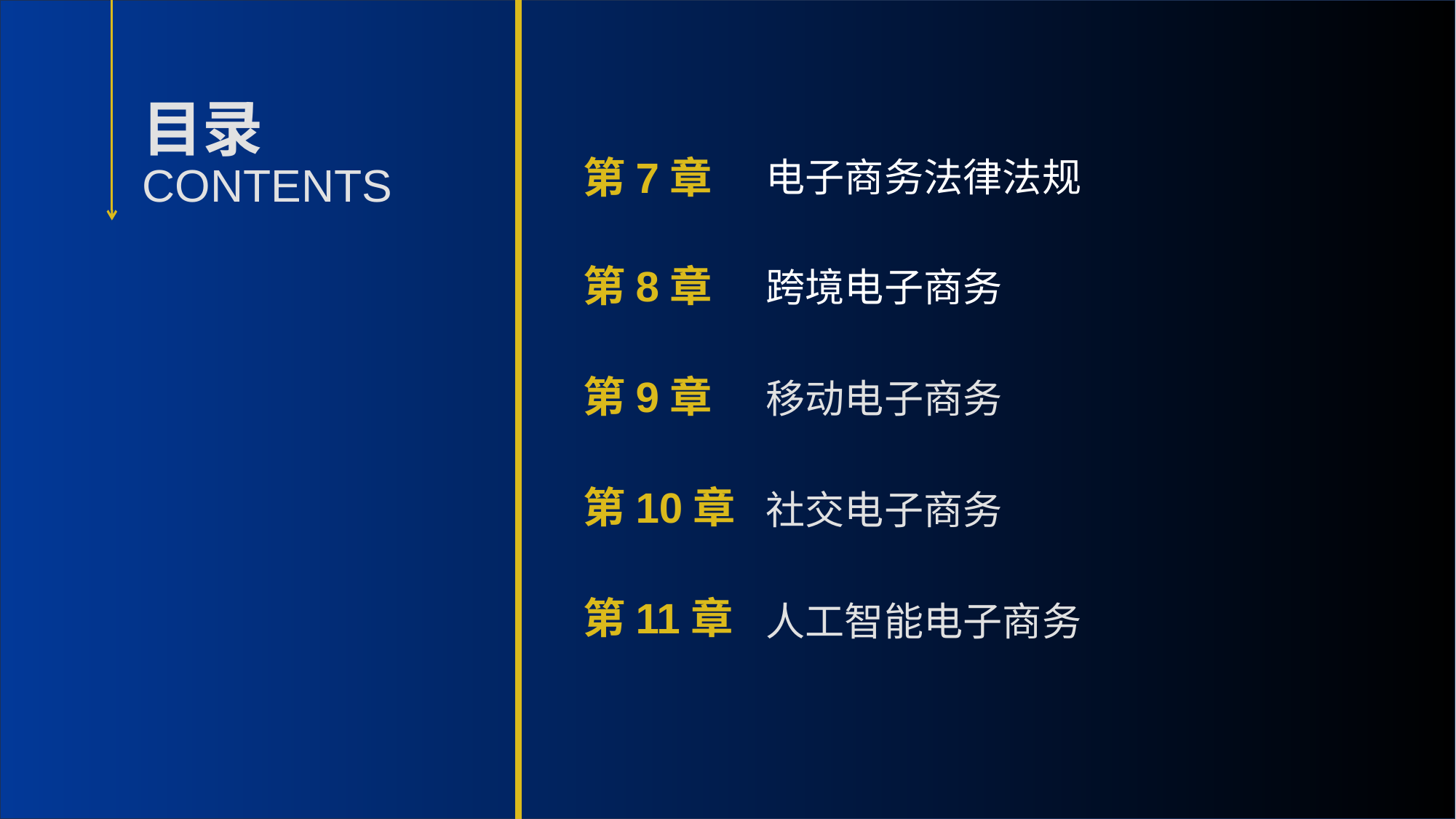

第7章
电子商务法律法规
第8章
跨境电子商务
第9章
移动电子商务
第10章
社交电子商务
第11章
人工智能电子商务